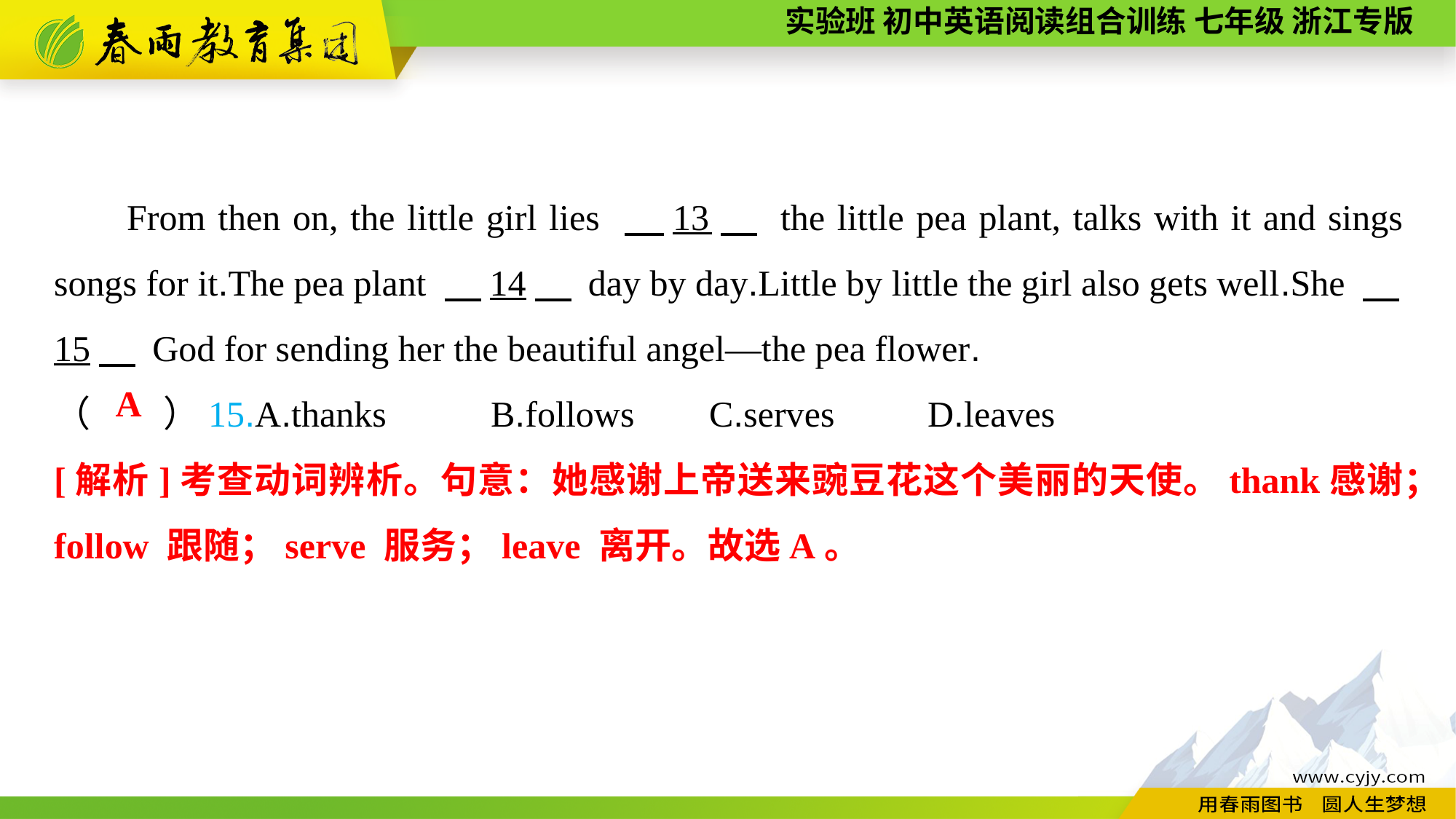

From then on, the little girl lies 　13　 the little pea plant, talks with it and sings songs for it.The pea plant 　14　 day by day.Little by little the girl also gets well.She 　15　 God for sending her the beautiful angel—the pea flower.
（　　）15.A.thanks	B.follows	C.serves	D.leaves
A
[解析]考查动词辨析。句意：她感谢上帝送来豌豆花这个美丽的天使。thank感谢；follow 跟随；serve 服务；leave 离开。故选A。